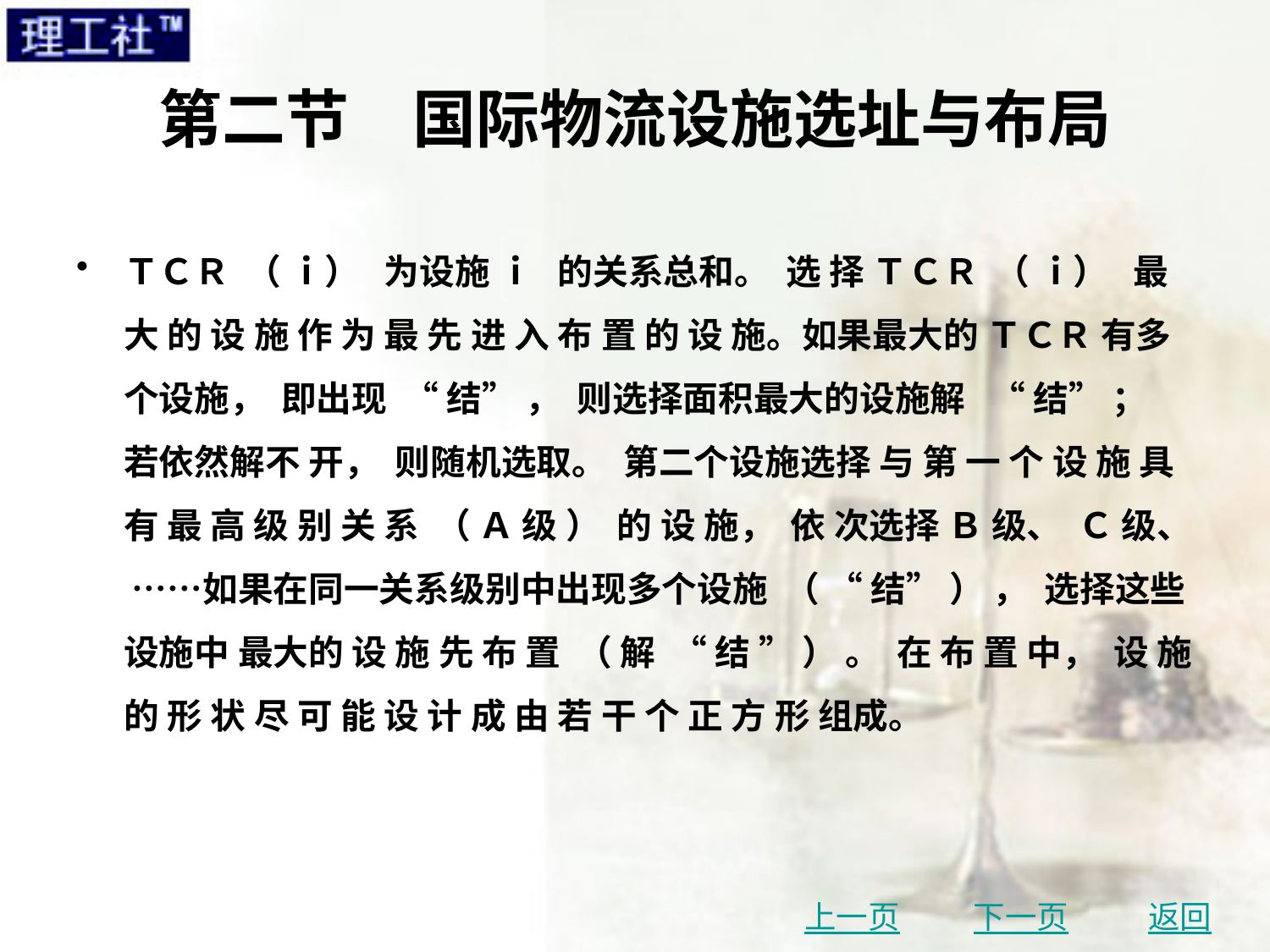

# 第二节　国际物流设施选址与布局
ＴＣＲ  （ ｉ）   为设施 ｉ   的关系总和。  选 择 ＴＣＲ  （ ｉ）   最 大 的 设 施 作 为 最 先 进 入 布 置 的 设 施。如果最大的 ＴＣＲ 有多个设施，  即出现  “ 结” ，  则选择面积最大的设施解   “ 结” ；  若依然解不 开，  则随机选取。  第二个设施选择 与 第 一 个 设 施 具 有 最 高 级 别 关 系  （ Ａ 级 ）  的 设 施，  依 次选择 Ｂ 级、  Ｃ 级、  ……如果在同一关系级别中出现多个设施  （ “ 结” ） ，  选择这些设施中 最大的 设 施 先 布 置  （ 解  “ 结 ” ） 。  在 布 置 中，  设 施 的 形 状 尽 可 能 设 计 成 由 若 干 个 正 方 形 组成。

上一页
下一页
返回